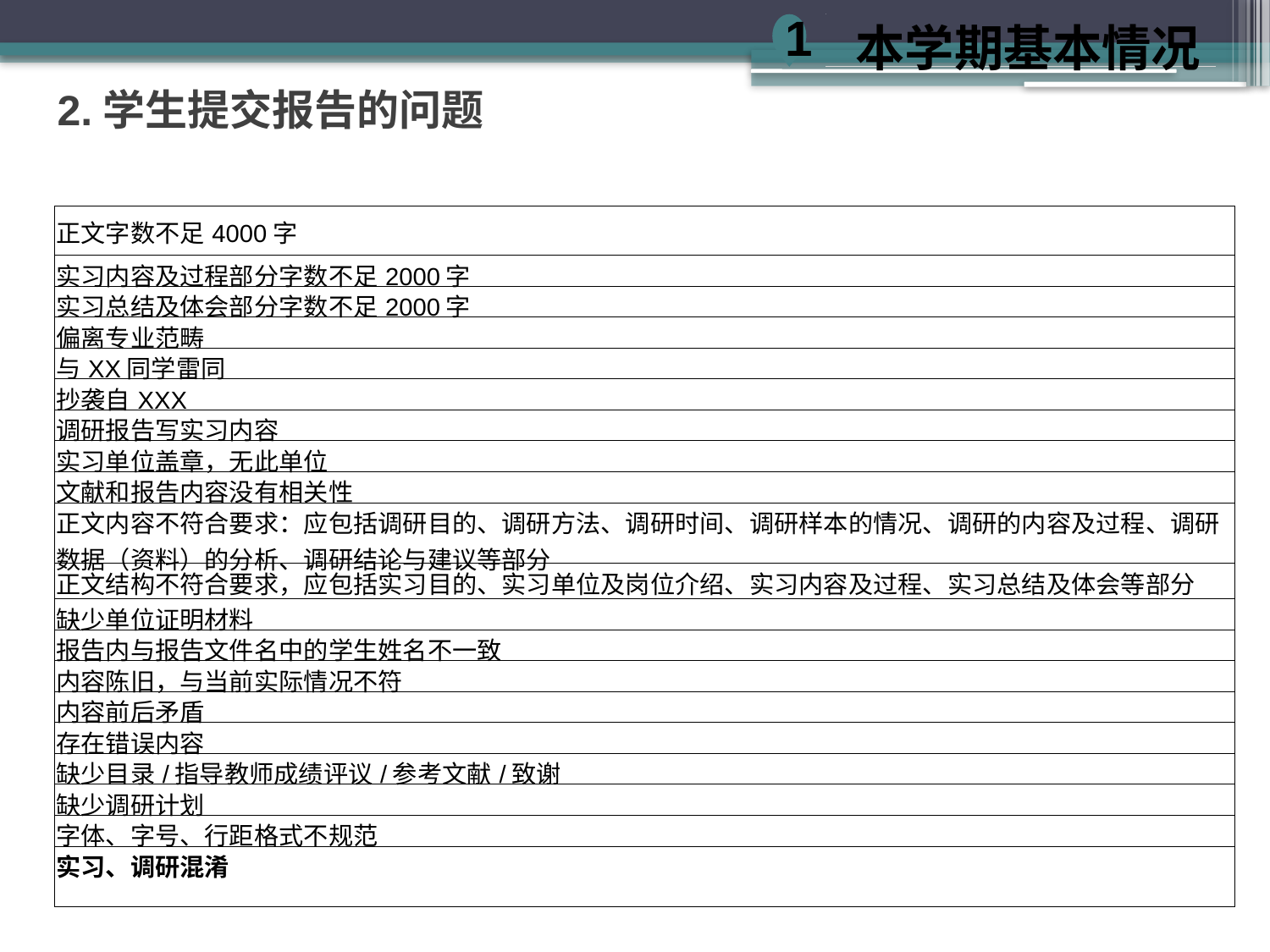

本学期基本情况
1
2.学生提交报告的问题
| 正文字数不足4000字 |
| --- |
| 实习内容及过程部分字数不足2000字 |
| 实习总结及体会部分字数不足2000字 |
| 偏离专业范畴 |
| 与XX同学雷同 |
| 抄袭自XXX |
| 调研报告写实习内容 |
| 实习单位盖章，无此单位 |
| 文献和报告内容没有相关性 |
| 正文内容不符合要求：应包括调研目的、调研方法、调研时间、调研样本的情况、调研的内容及过程、调研数据（资料）的分析、调研结论与建议等部分 |
| 正文结构不符合要求，应包括实习目的、实习单位及岗位介绍、实习内容及过程、实习总结及体会等部分 |
| 缺少单位证明材料 |
| 报告内与报告文件名中的学生姓名不一致 |
| 内容陈旧，与当前实际情况不符 |
| 内容前后矛盾 |
| 存在错误内容 |
| 缺少目录/指导教师成绩评议/参考文献/致谢 |
| 缺少调研计划 |
| 字体、字号、行距格式不规范 |
| 实习、调研混淆 |